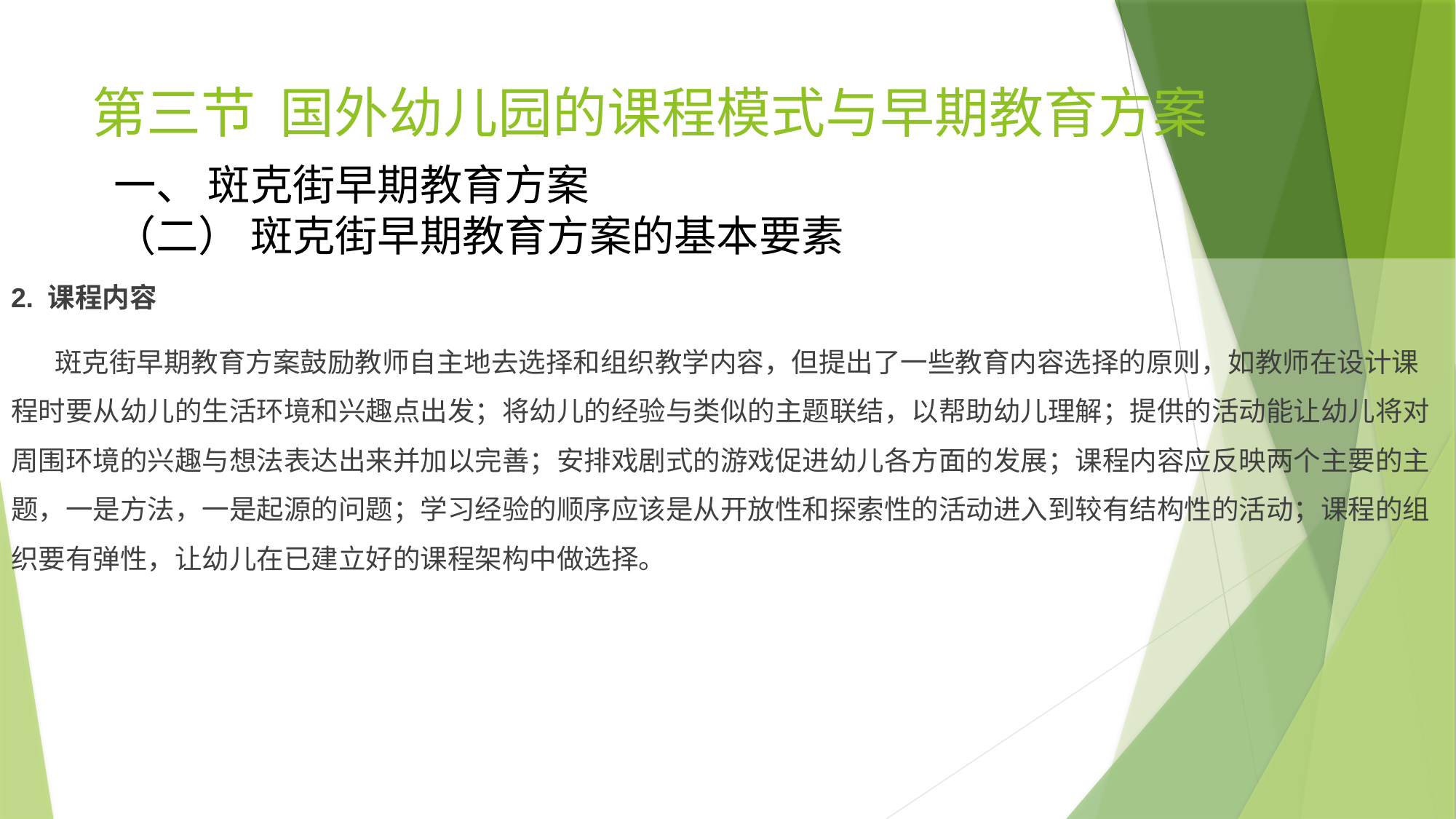

# 第三节  国外幼儿园的课程模式与早期教育方案
一、 斑克街早期教育方案
（二） 斑克街早期教育方案的基本要素
2. 课程内容
      斑克街早期教育方案鼓励教师自主地去选择和组织教学内容，但提出了一些教育内容选择的原则，如教师在设计课程时要从幼儿的生活环境和兴趣点出发；将幼儿的经验与类似的主题联结，以帮助幼儿理解；提供的活动能让幼儿将对周围环境的兴趣与想法表达出来并加以完善；安排戏剧式的游戏促进幼儿各方面的发展；课程内容应反映两个主要的主题，一是方法，一是起源的问题；学习经验的顺序应该是从开放性和探索性的活动进入到较有结构性的活动；课程的组织要有弹性，让幼儿在已建立好的课程架构中做选择。